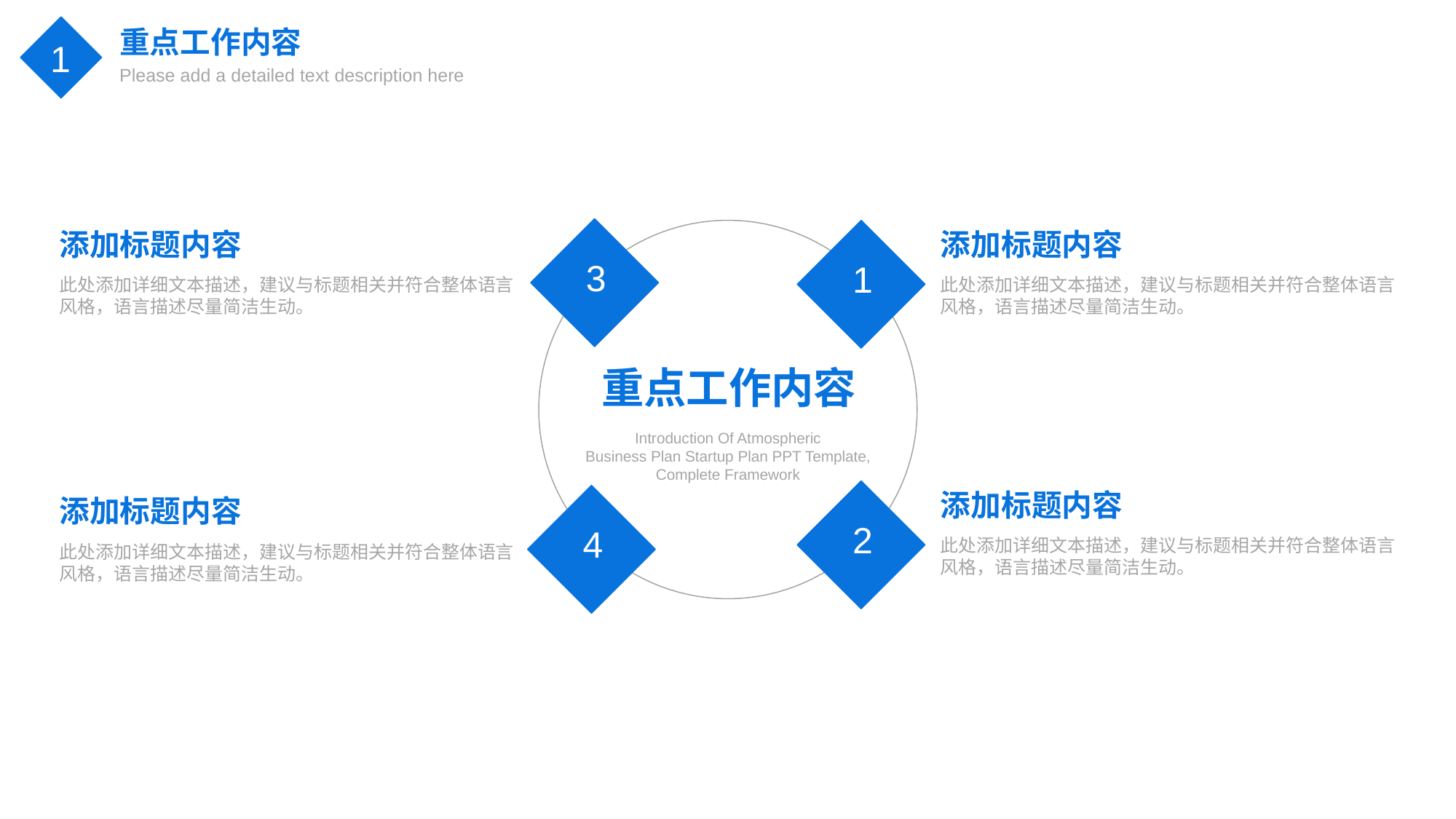

重点工作内容
Please add a detailed text description here

1
添加标题内容
此处添加详细文本描述，建议与标题相关并符合整体语言风格，语言描述尽量简洁生动。

添加标题内容
此处添加详细文本描述，建议与标题相关并符合整体语言风格，语言描述尽量简洁生动。

3

1
重点工作内容
Introduction Of Atmospheric
Business Plan Startup Plan PPT Template,
Complete Framework
添加标题内容
此处添加详细文本描述，建议与标题相关并符合整体语言风格，语言描述尽量简洁生动。
添加标题内容
此处添加详细文本描述，建议与标题相关并符合整体语言风格，语言描述尽量简洁生动。

2

4